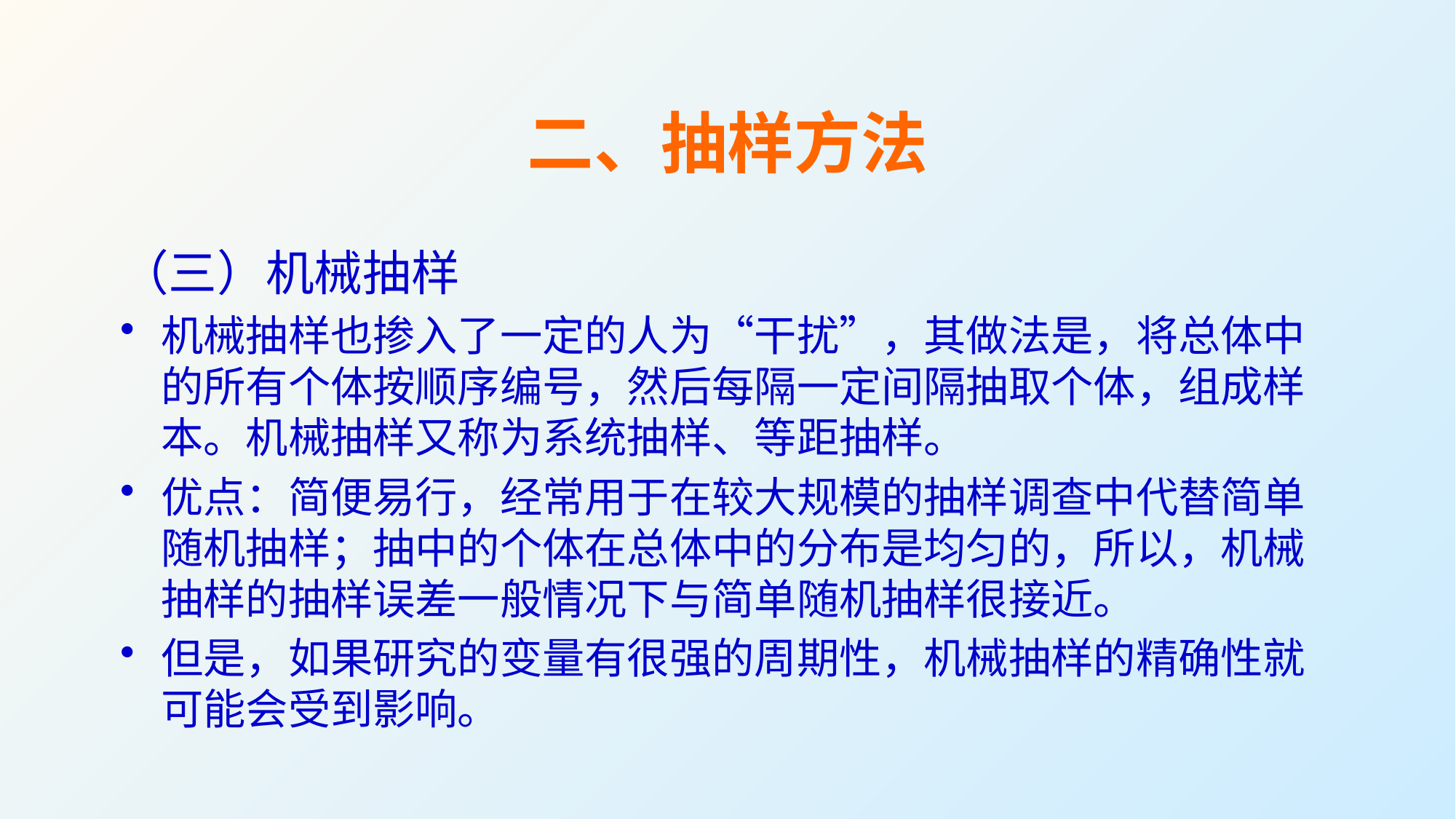

# 二、抽样方法
（三）机械抽样
机械抽样也掺入了一定的人为“干扰”，其做法是，将总体中的所有个体按顺序编号，然后每隔一定间隔抽取个体，组成样本。机械抽样又称为系统抽样、等距抽样。
优点：简便易行，经常用于在较大规模的抽样调查中代替简单随机抽样；抽中的个体在总体中的分布是均匀的，所以，机械抽样的抽样误差一般情况下与简单随机抽样很接近。
但是，如果研究的变量有很强的周期性，机械抽样的精确性就可能会受到影响。